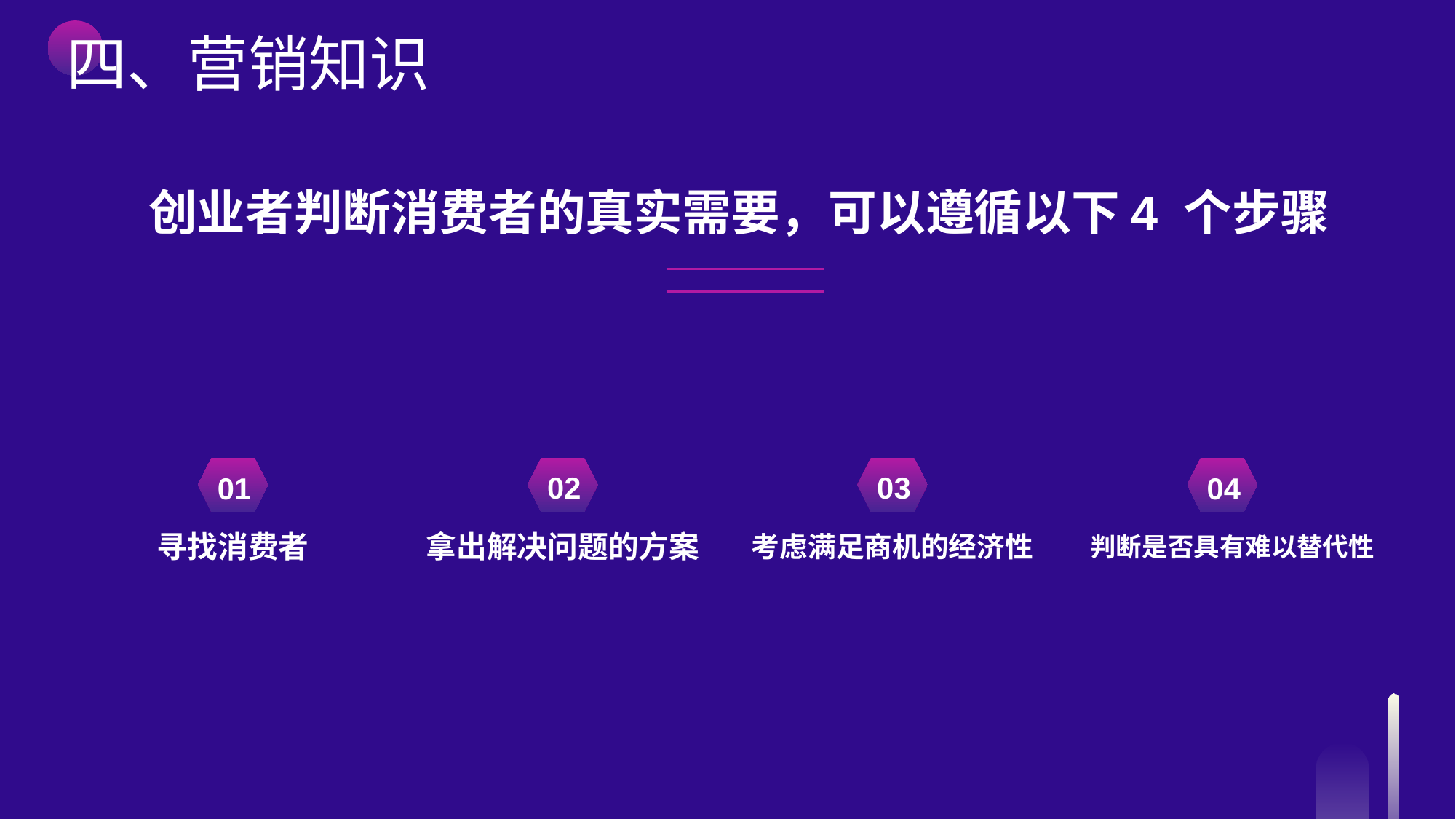

四、营销知识

创业者判断消费者的真实需要，可以遵循以下4 个步骤

03
02
01
04
寻找消费者
拿出解决问题的方案
考虑满足商机的经济性
判断是否具有难以替代性